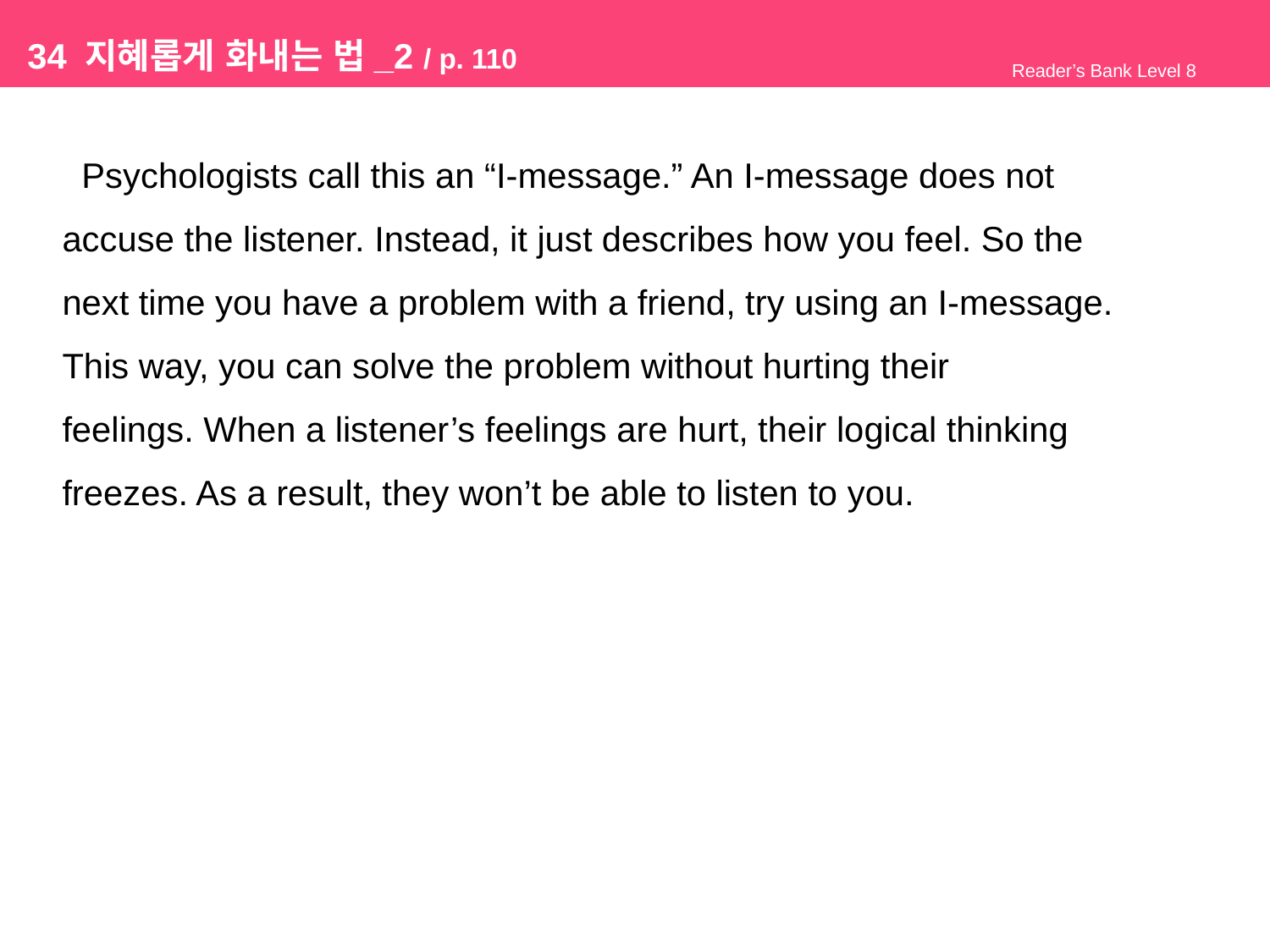

# 34 지혜롭게 화내는 법_2 / p. 110
Reader’s Bank Level 8

  Psychologists call this an “I-message.” An I-message does not
accuse the listener. Instead, it just describes how you feel. So the
next time you have a problem with a friend, try using an I-message.
This way, you can solve the problem without hurting their
feelings. When a listener’s feelings are hurt, their logical thinking
freezes. As a result, they won’t be able to listen to you.